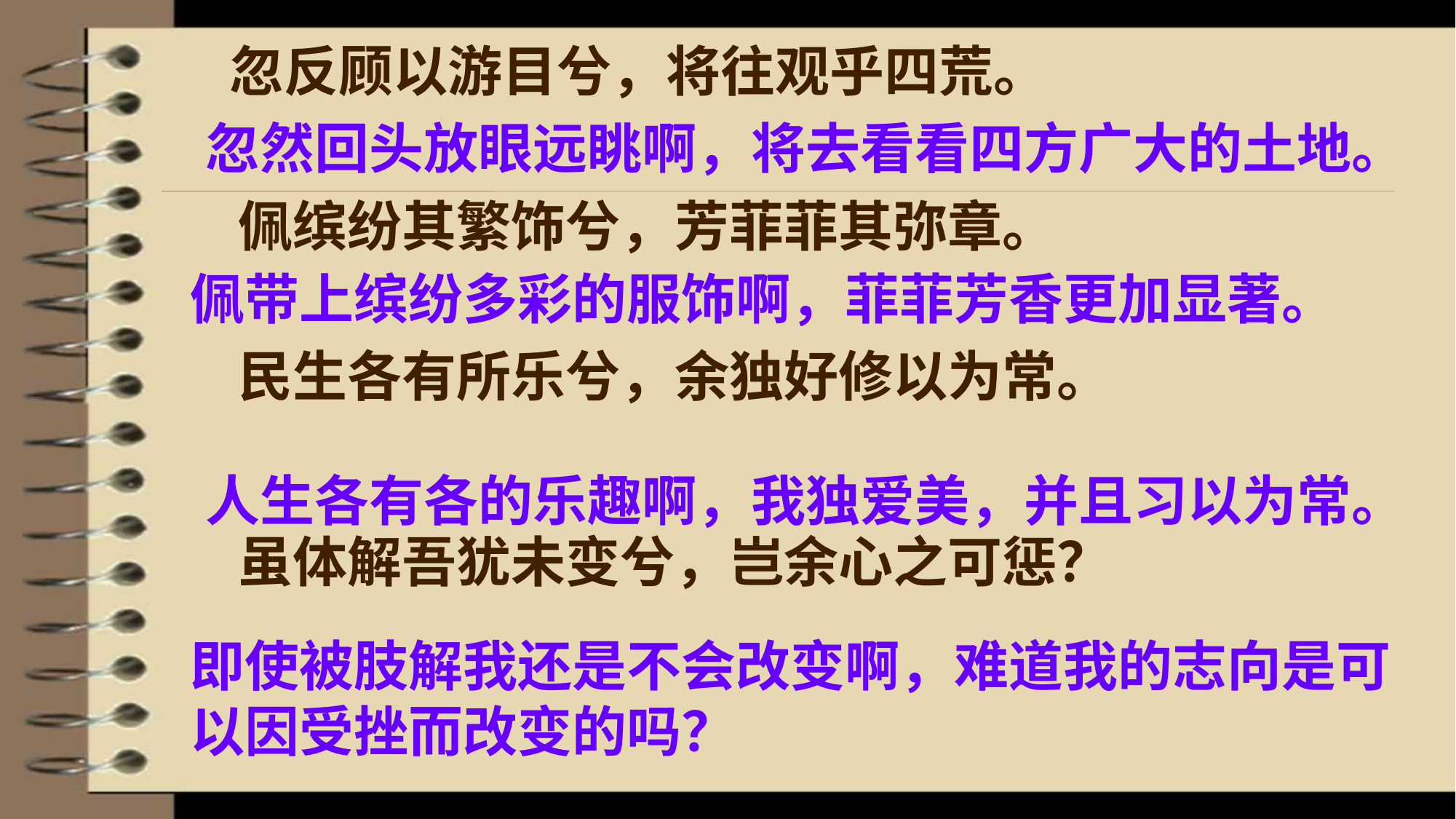

忽反顾以游目兮，将往观乎四荒。
忽然回头放眼远眺啊，将去看看四方广大的土地。

佩缤纷其繁饰兮，芳菲菲其弥章。
佩带上缤纷多彩的服饰啊，菲菲芳香更加显著。
民生各有所乐兮，余独好修以为常。

虽体解吾犹未变兮，岂余心之可惩？

人生各有各的乐趣啊，我独爱美，并且习以为常。
即使被肢解我还是不会改变啊，难道我的志向是可以因受挫而改变的吗？